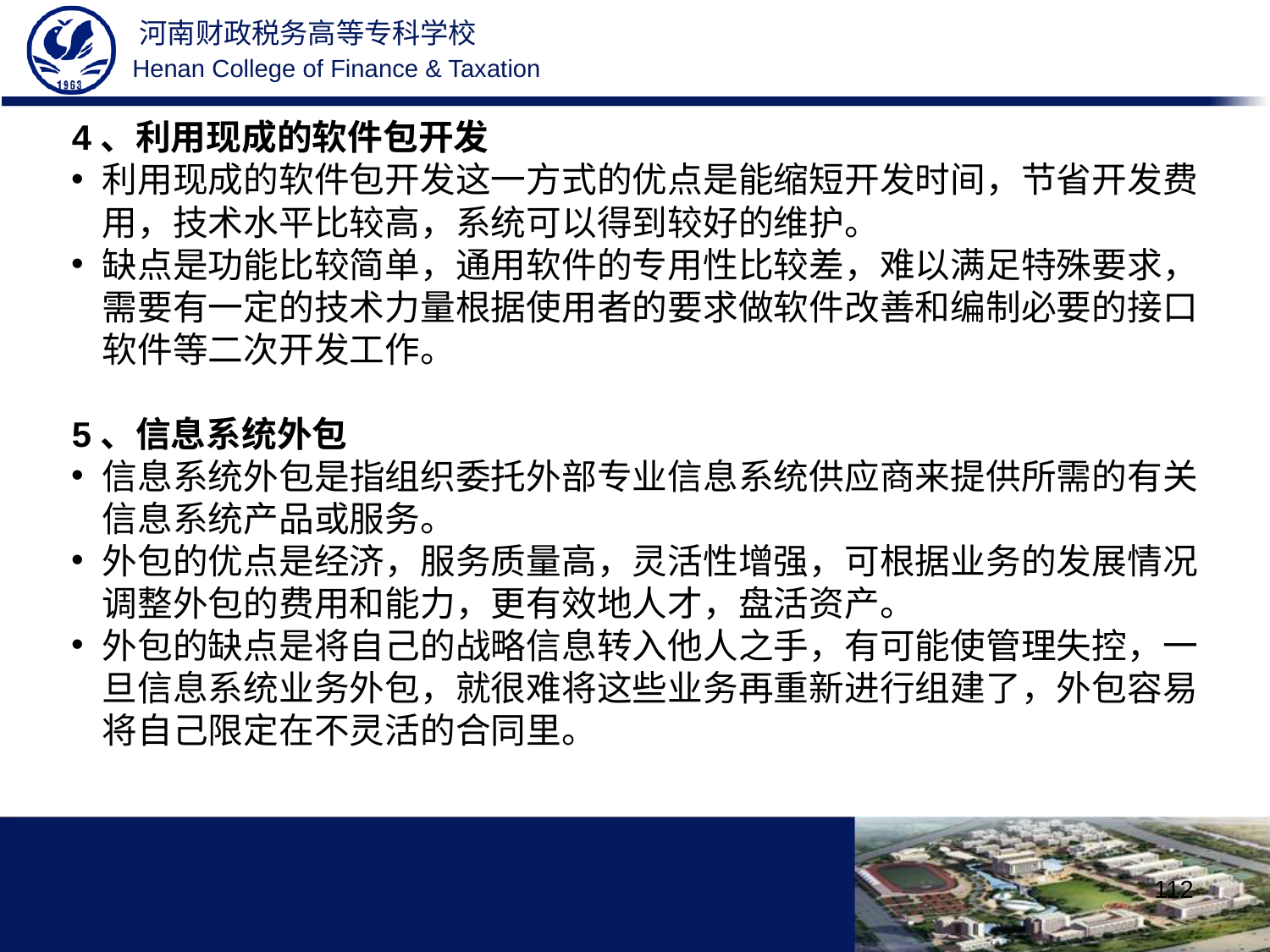

4、利用现成的软件包开发
利用现成的软件包开发这一方式的优点是能缩短开发时间，节省开发费用，技术水平比较高，系统可以得到较好的维护。
缺点是功能比较简单，通用软件的专用性比较差，难以满足特殊要求，需要有一定的技术力量根据使用者的要求做软件改善和编制必要的接口软件等二次开发工作。

5、信息系统外包
信息系统外包是指组织委托外部专业信息系统供应商来提供所需的有关信息系统产品或服务。
外包的优点是经济，服务质量高，灵活性增强，可根据业务的发展情况调整外包的费用和能力，更有效地人才，盘活资产。
外包的缺点是将自己的战略信息转入他人之手，有可能使管理失控，一旦信息系统业务外包，就很难将这些业务再重新进行组建了，外包容易将自己限定在不灵活的合同里。

112